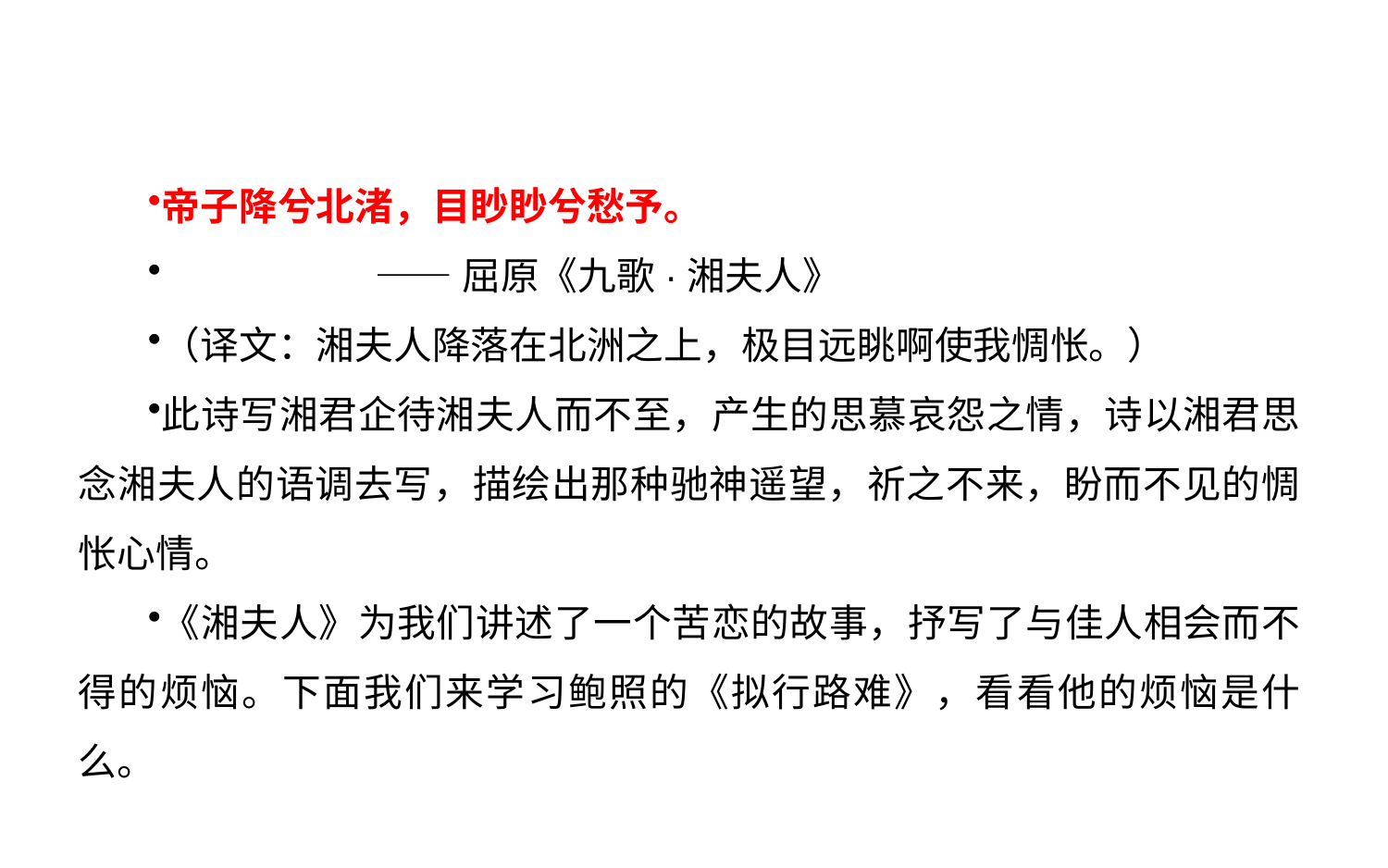

帝子降兮北渚，目眇眇兮愁予。
                         ——屈原《九歌·湘夫人》
（译文：湘夫人降落在北洲之上，极目远眺啊使我惆怅。）
此诗写湘君企待湘夫人而不至，产生的思慕哀怨之情，诗以湘君思念湘夫人的语调去写，描绘出那种驰神遥望，祈之不来，盼而不见的惆怅心情。
《湘夫人》为我们讲述了一个苦恋的故事，抒写了与佳人相会而不得的烦恼。下面我们来学习鲍照的《拟行路难》，看看他的烦恼是什么。